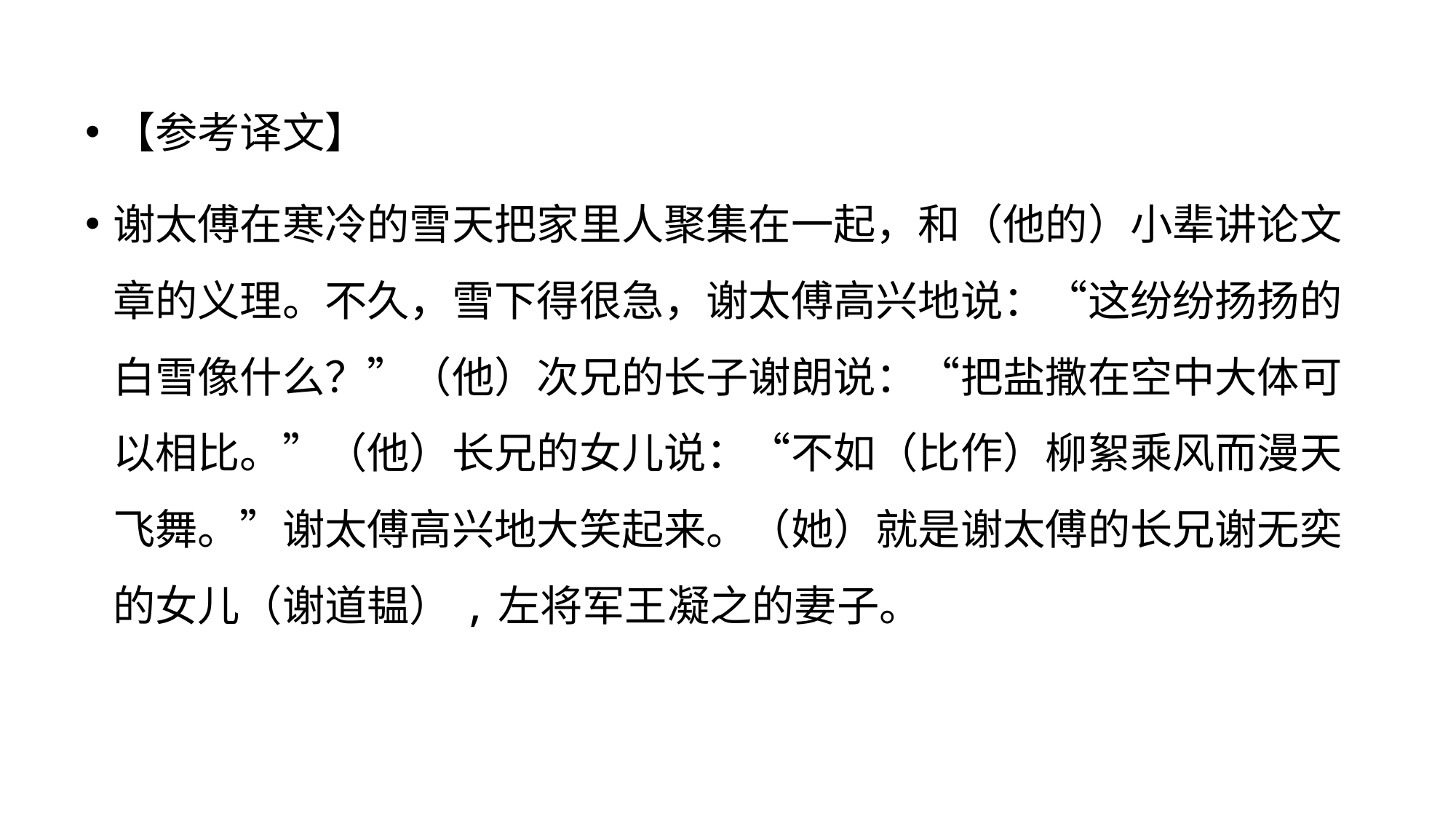

【参考译文】
谢太傅在寒冷的雪天把家里人聚集在一起，和（他的）小辈讲论文章的义理。不久，雪下得很急，谢太傅高兴地说：“这纷纷扬扬的白雪像什么？”（他）次兄的长子谢朗说：“把盐撒在空中大体可以相比。”（他）长兄的女儿说：“不如（比作）柳絮乘风而漫天飞舞。”谢太傅高兴地大笑起来。（她）就是谢太傅的长兄谢无奕的女儿（谢道韫）,左将军王凝之的妻子。